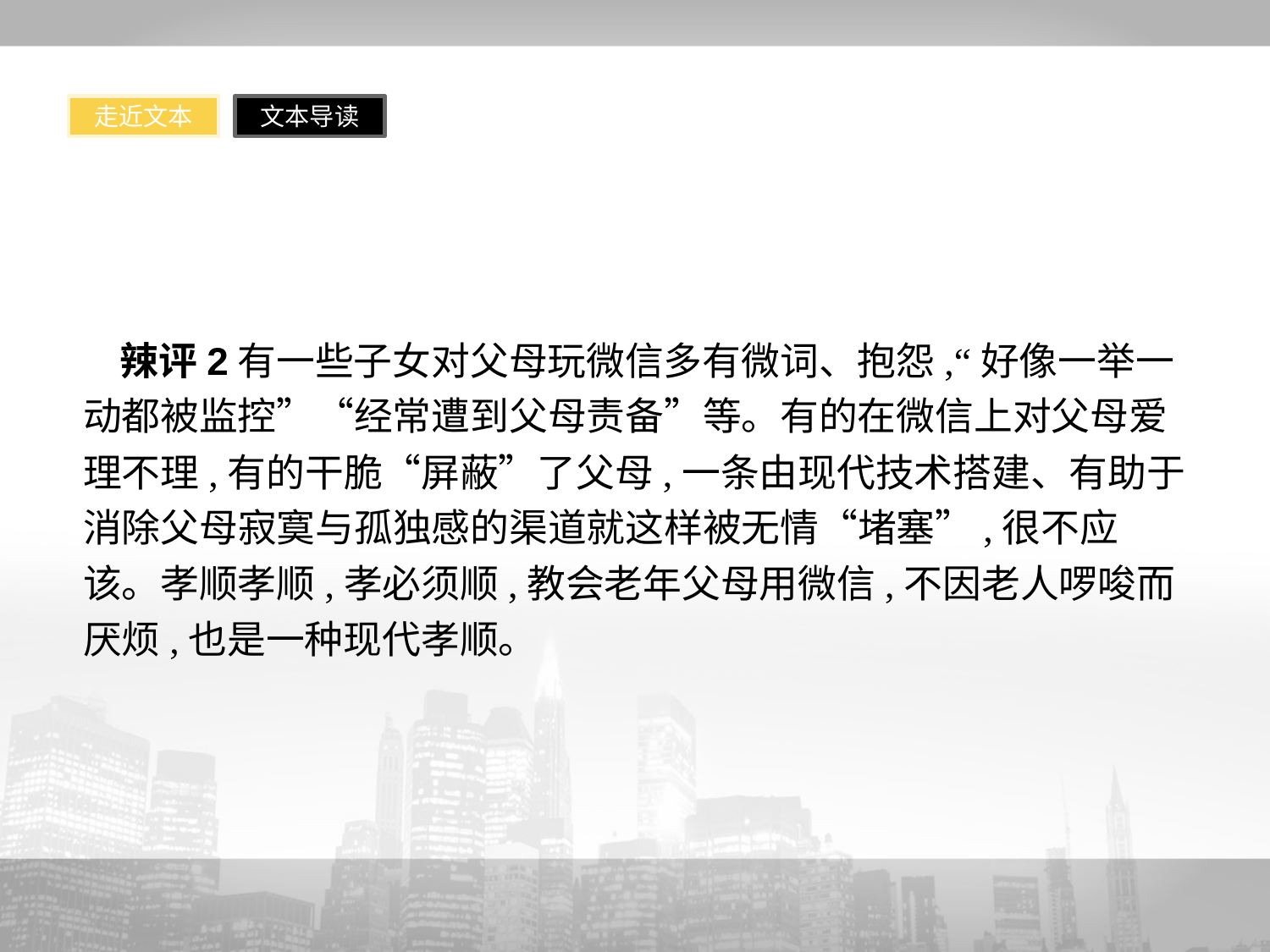

走近文本
文本导读
辣评2有一些子女对父母玩微信多有微词、抱怨,“好像一举一动都被监控”“经常遭到父母责备”等。有的在微信上对父母爱理不理,有的干脆“屏蔽”了父母,一条由现代技术搭建、有助于消除父母寂寞与孤独感的渠道就这样被无情“堵塞”,很不应该。孝顺孝顺,孝必须顺,教会老年父母用微信,不因老人啰唆而厌烦,也是一种现代孝顺。